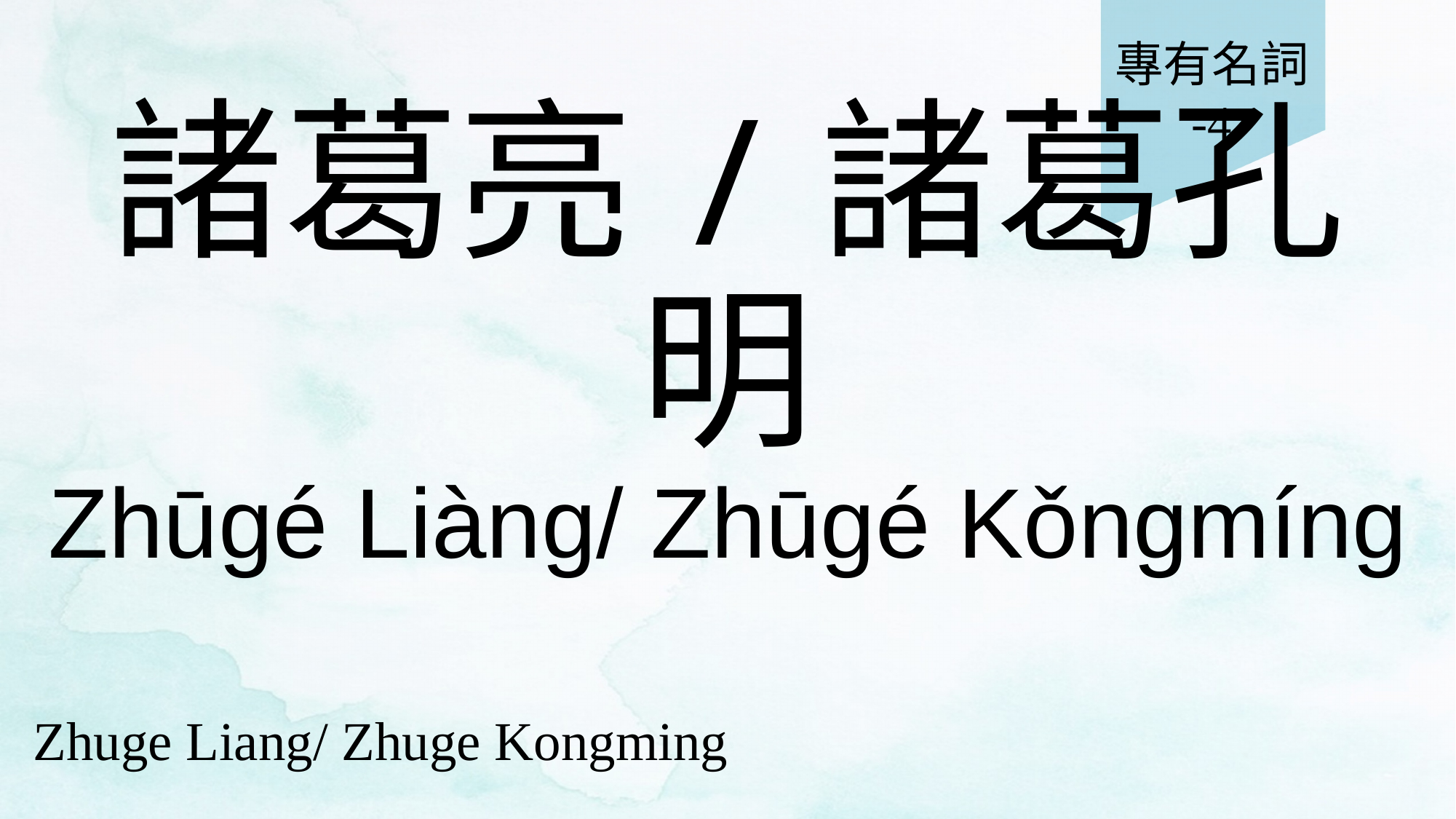

專有名詞
-4
# 諸葛亮/諸葛孔明
Zhūgé Liàng/ Zhūgé Kǒngmíng
Zhuge Liang/ Zhuge Kongming